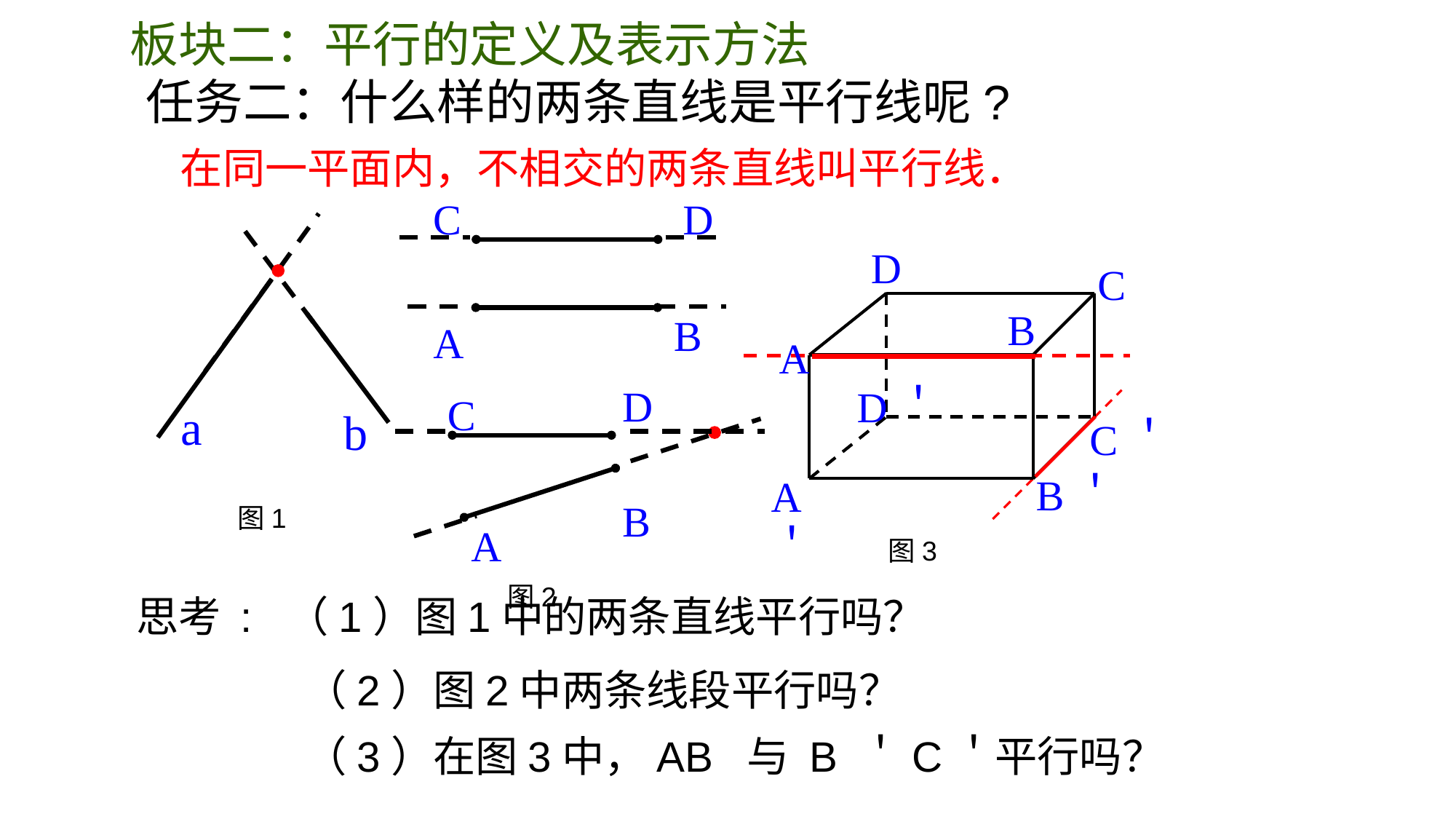

板块二：平行的定义及表示方法
任务二：什么样的两条直线是平行线呢?
在同一平面内，不相交的两条直线叫平行线．
D
C
B
A

图2
（2）图2中两条线段平行吗？
D
C
B
A
D＇
C＇
B＇
A＇

图3
（3）在图3中，AB  与 B ＇C＇平行吗？
a
b

思考 :  （1）图1中的两条直线平行吗？
图1

D
C
B
A